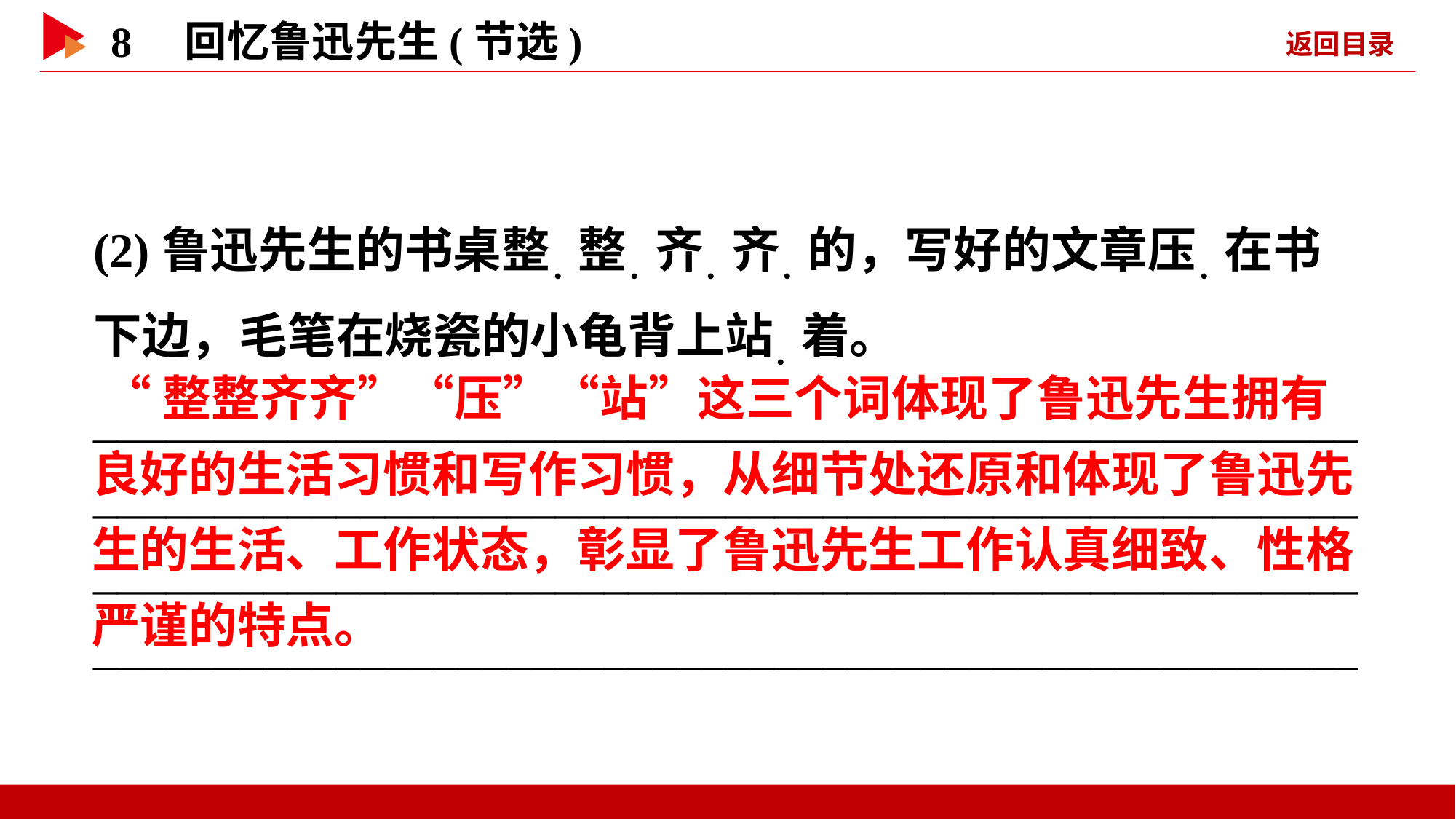

(2)鲁迅先生的书桌整．整．齐．齐．的，写好的文章压．在书下边，毛笔在烧瓷的小龟背上站．着。
________________________________________________________________________________________________________________________________________________________________________________________________________________
 “整整齐齐”“压”“站”这三个词体现了鲁迅先生拥有良好的生活习惯和写作习惯，从细节处还原和体现了鲁迅先生的生活、工作状态，彰显了鲁迅先生工作认真细致、性格严谨的特点。